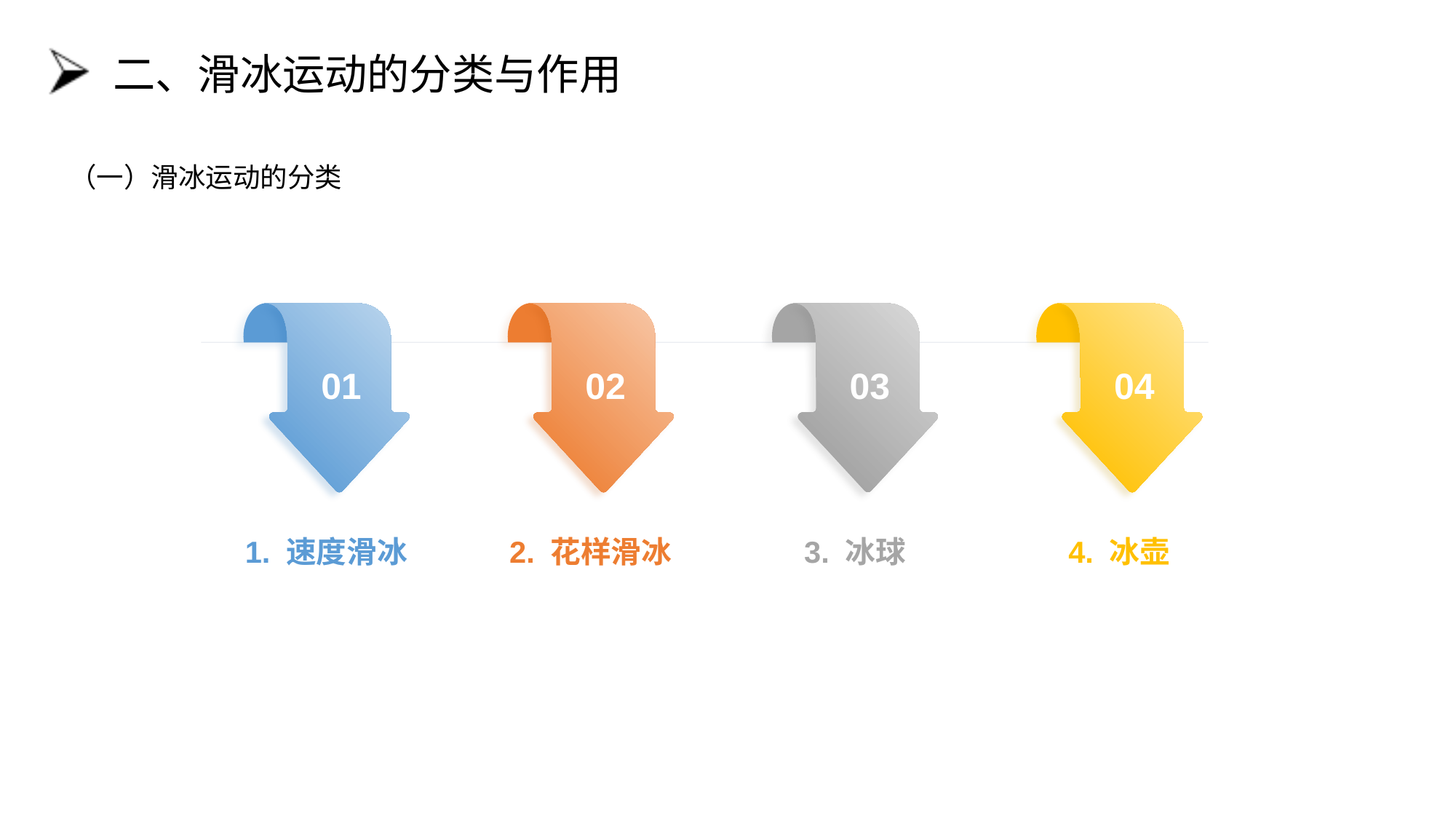

# 二、滑冰运动的分类与作用
（一）滑冰运动的分类
01
02
03
04

1. 速度滑冰
2. 花样滑冰
3. 冰球
4. 冰壶